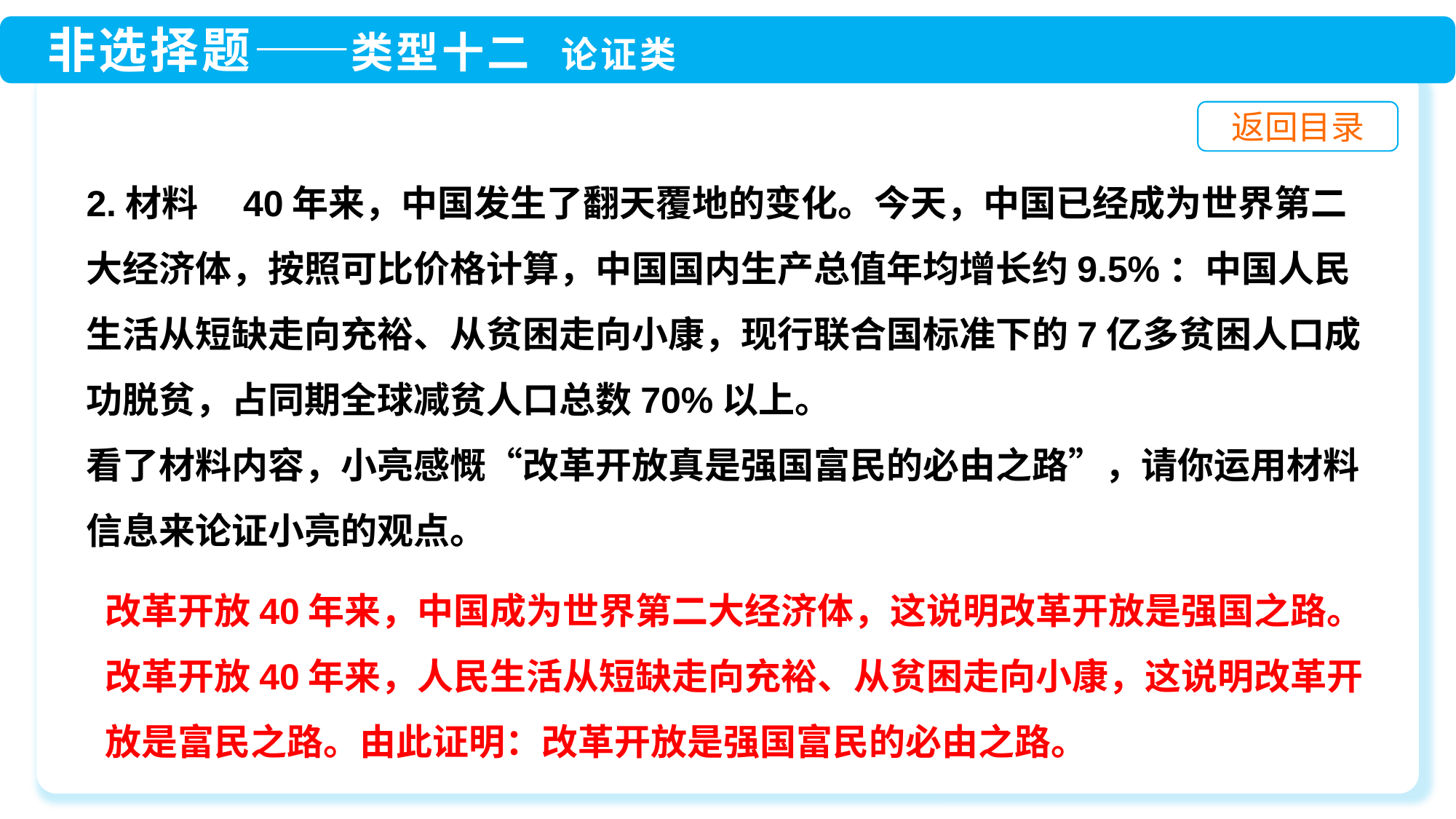

2.材料　40年来，中国发生了翻天覆地的变化。今天，中国已经成为世界第二大经济体，按照可比价格计算，中国国内生产总值年均增长约9.5%：中国人民生活从短缺走向充裕、从贫困走向小康，现行联合国标准下的7亿多贫困人口成功脱贫，占同期全球减贫人口总数70%以上。
看了材料内容，小亮感慨“改革开放真是强国富民的必由之路”，请你运用材料信息来论证小亮的观点。
改革开放40年来，中国成为世界第二大经济体，这说明改革开放是强国之路。改革开放40年来，人民生活从短缺走向充裕、从贫困走向小康，这说明改革开放是富民之路。由此证明：改革开放是强国富民的必由之路。